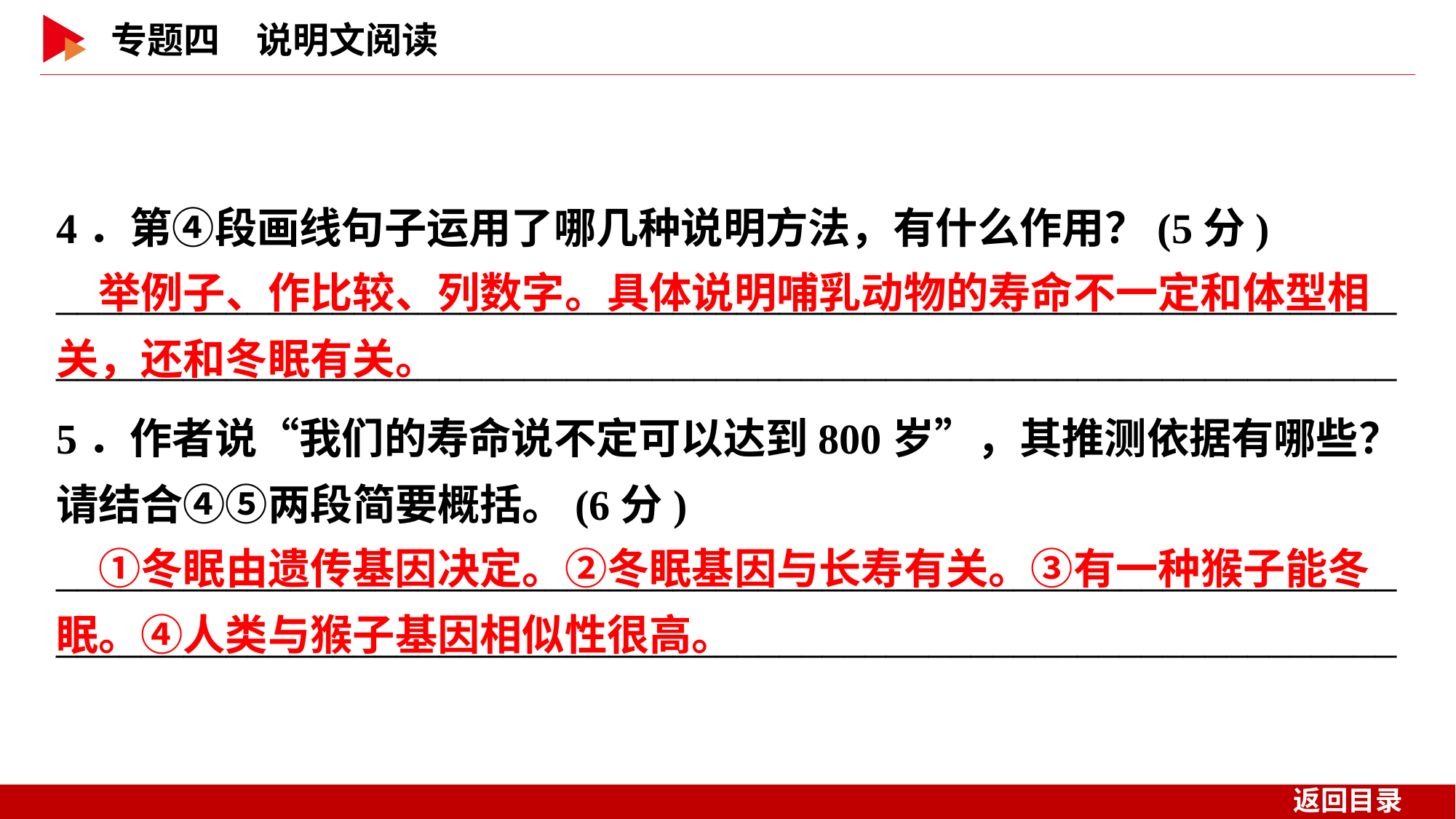

4．第④段画线句子运用了哪几种说明方法，有什么作用？(5分) ______________________________________________________________________________________________________________________________
　举例子、作比较、列数字。具体说明哺乳动物的寿命不一定和体型相关，还和冬眠有关。
5．作者说“我们的寿命说不定可以达到800岁”，其推测依据有哪些？请结合④⑤两段简要概括。(6分) ______________________________________________________________________________________________________________________________
　①冬眠由遗传基因决定。②冬眠基因与长寿有关。③有一种猴子能冬眠。④人类与猴子基因相似性很高。